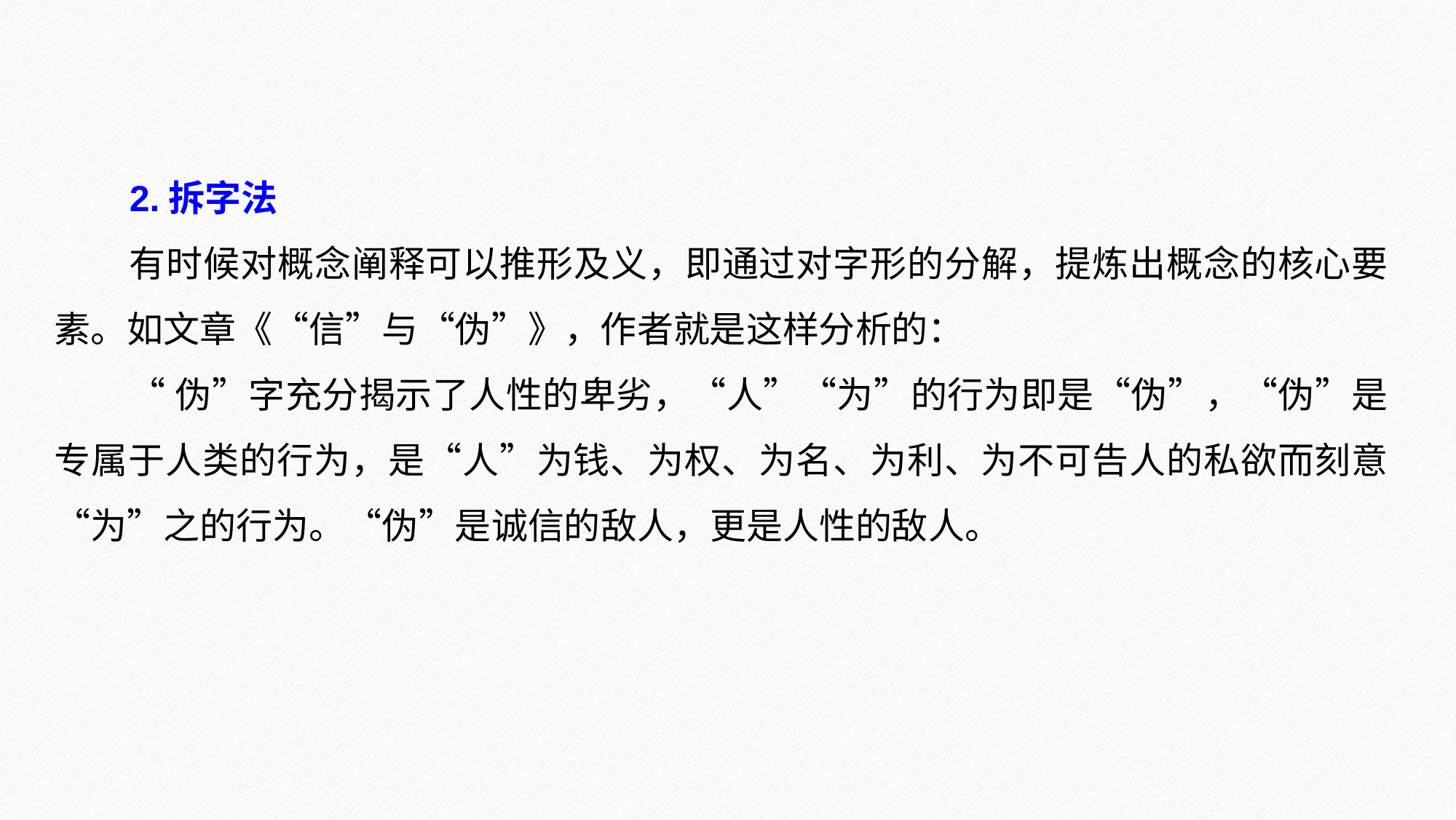

2.拆字法
有时候对概念阐释可以推形及义，即通过对字形的分解，提炼出概念的核心要素。如文章《“信”与“伪”》，作者就是这样分析的：
“伪”字充分揭示了人性的卑劣，“人”“为”的行为即是“伪”，“伪”是专属于人类的行为，是“人”为钱、为权、为名、为利、为不可告人的私欲而刻意“为”之的行为。“伪”是诚信的敌人，更是人性的敌人。